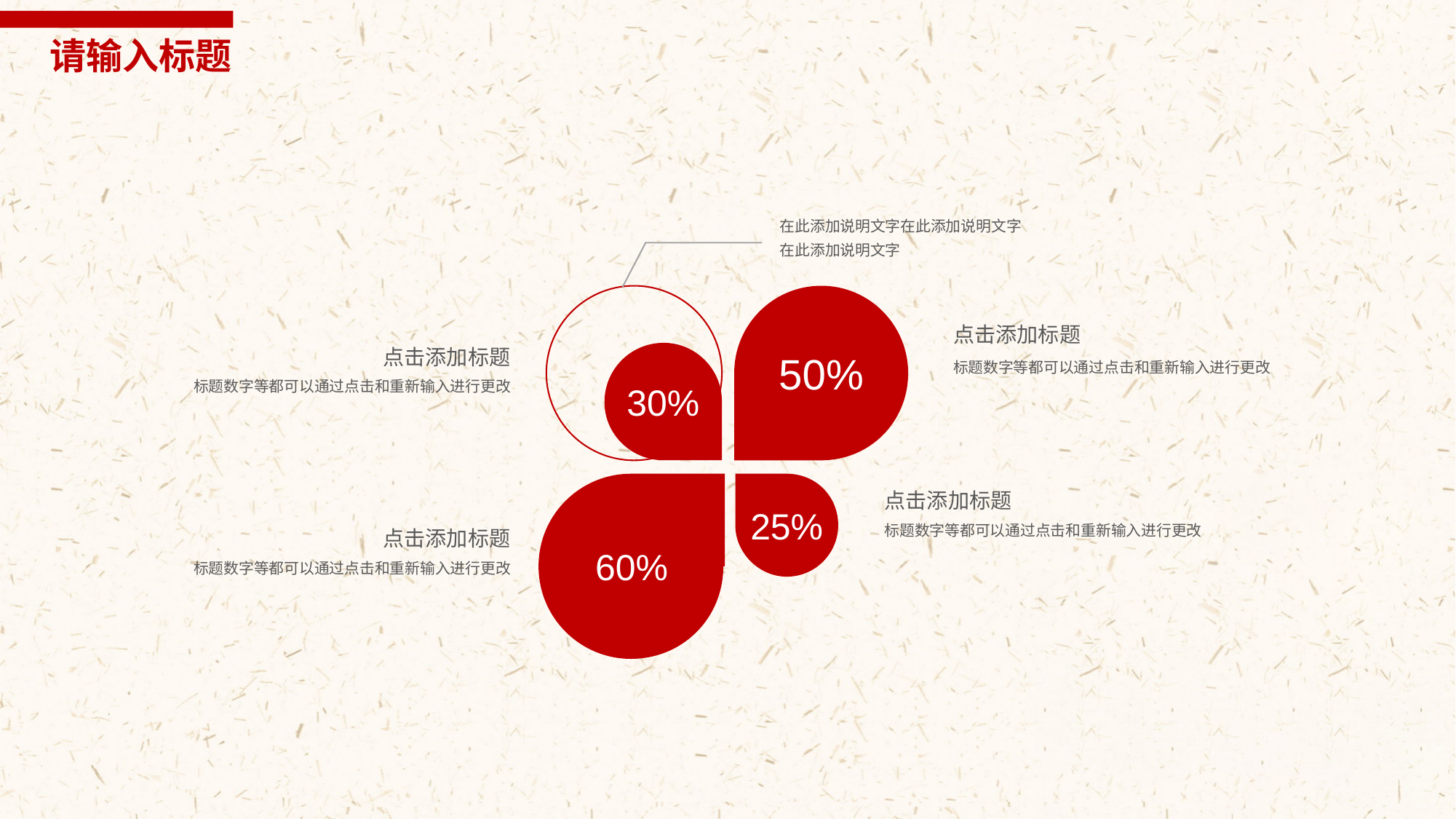

请输入标题
在此添加说明文字在此添加说明文字
在此添加说明文字

50%
点击添加标题
点击添加标题
30%
标题数字等都可以通过点击和重新输入进行更改
标题数字等都可以通过点击和重新输入进行更改
60%
25%
点击添加标题
标题数字等都可以通过点击和重新输入进行更改
点击添加标题
标题数字等都可以通过点击和重新输入进行更改